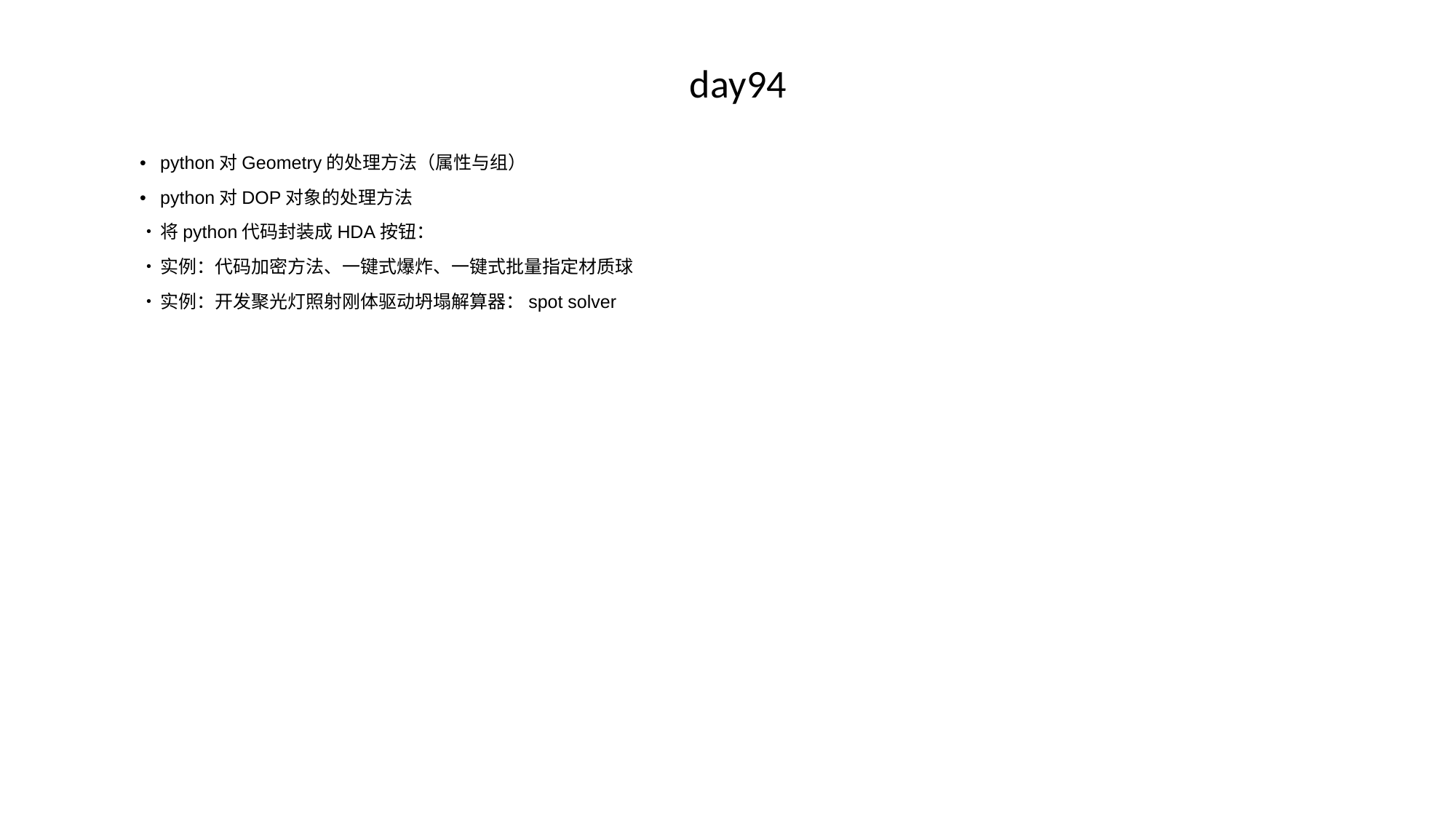

# day94
•	python对Geometry的处理方法（属性与组）
•	python对DOP对象的处理方法
•	将python代码封装成HDA按钮：
•	实例：代码加密方法、一键式爆炸、一键式批量指定材质球
•	实例：开发聚光灯照射刚体驱动坍塌解算器：spot solver